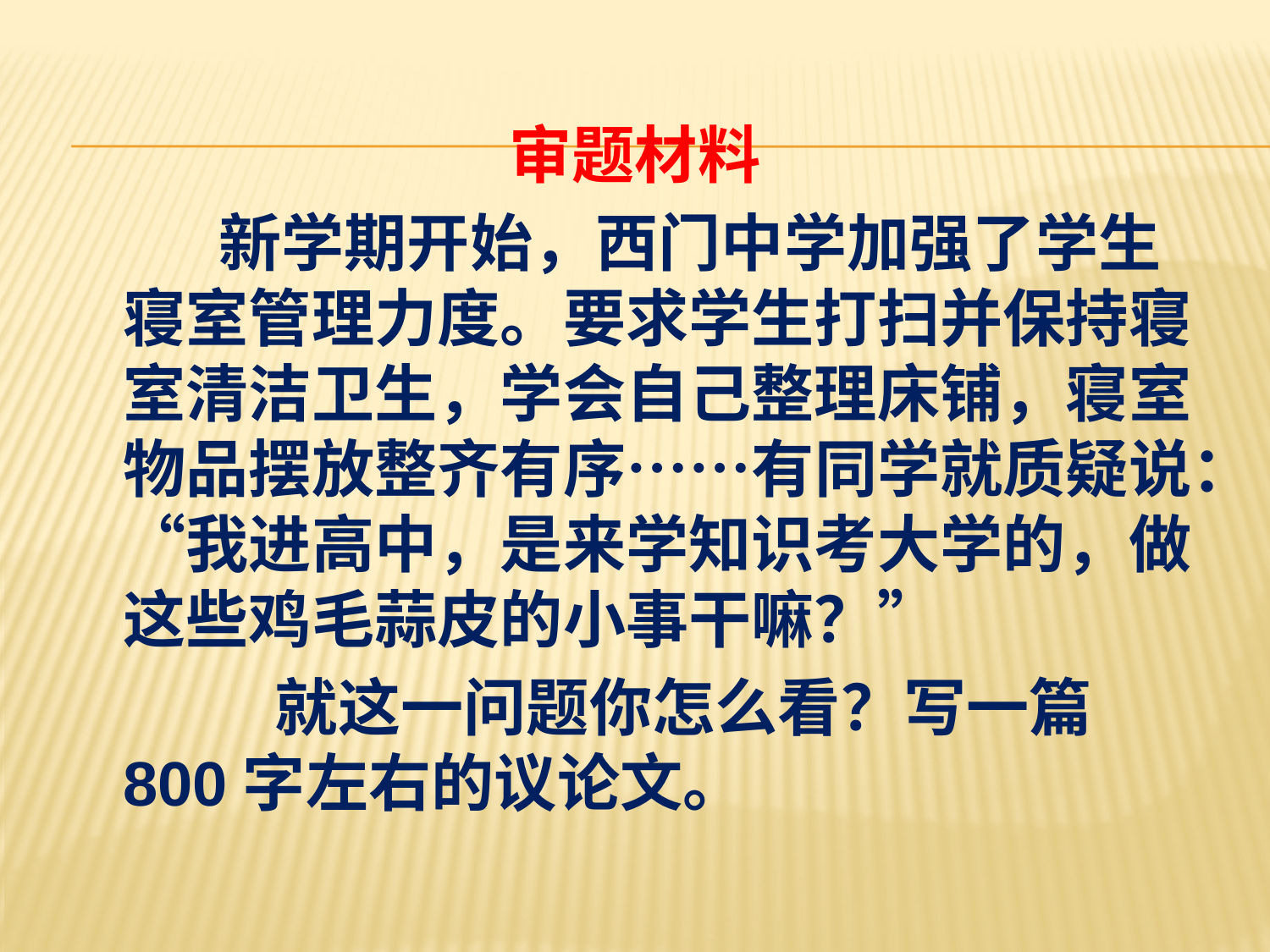

审题材料
         新学期开始，西门中学加强了学生寝室管理力度。要求学生打扫并保持寝室清洁卫生，学会自己整理床铺，寝室物品摆放整齐有序……有同学就质疑说：“我进高中，是来学知识考大学的，做这些鸡毛蒜皮的小事干嘛？”
             就这一问题你怎么看？写一篇800字左右的议论文。